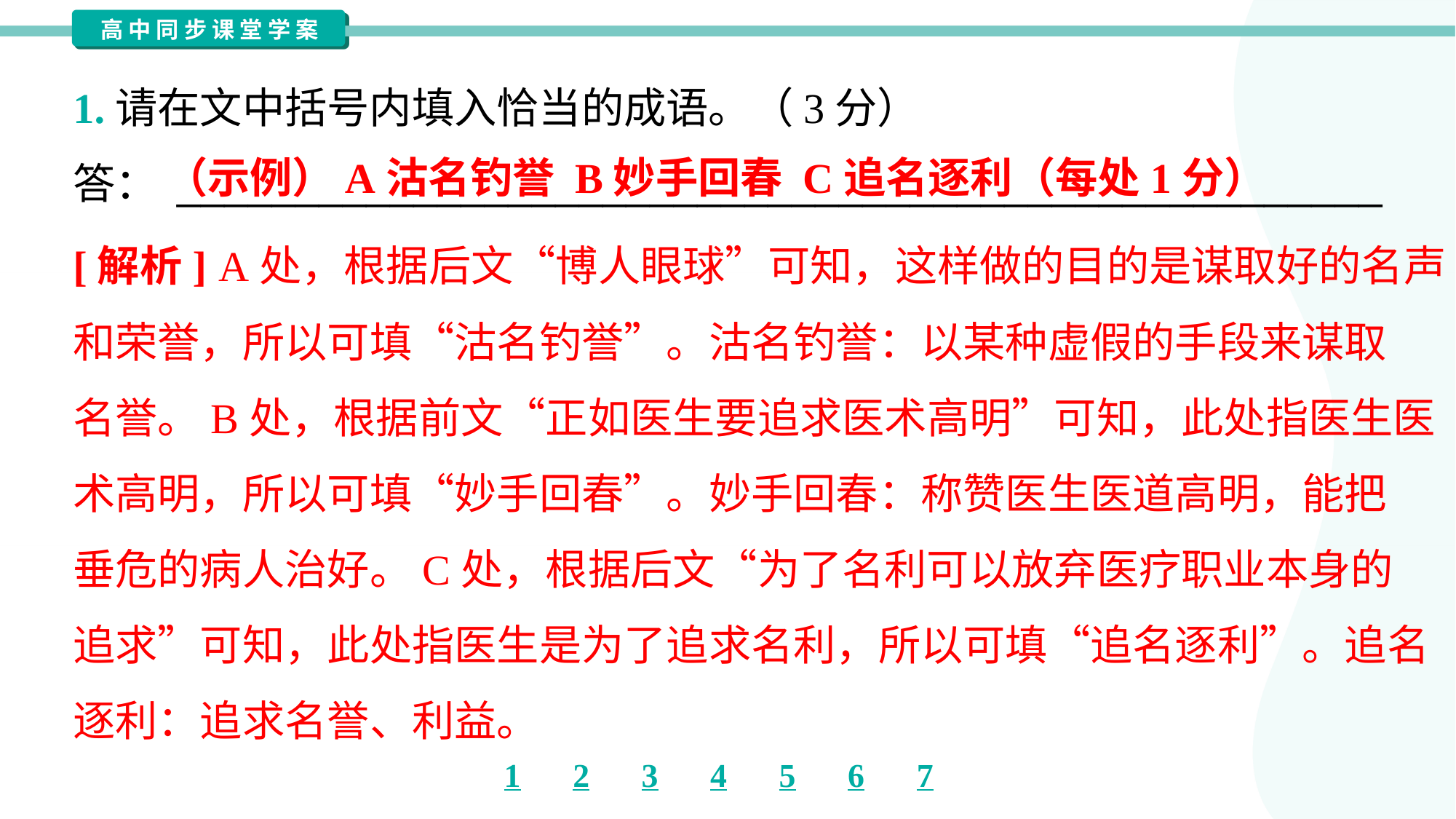

1.请在文中括号内填入恰当的成语。（3分）
答： ___________________________________________________
（示例）A沽名钓誉 B妙手回春 C追名逐利（每处1分）
[解析] A处，根据后文“博人眼球”可知，这样做的目的是谋取好的名声
和荣誉，所以可填“沽名钓誉”。沽名钓誉：以某种虚假的手段来谋取
名誉。B处，根据前文“正如医生要追求医术高明”可知，此处指医生医
术高明，所以可填“妙手回春”。妙手回春：称赞医生医道高明，能把
垂危的病人治好。C处，根据后文“为了名利可以放弃医疗职业本身的
追求”可知，此处指医生是为了追求名利，所以可填“追名逐利”。追名
逐利：追求名誉、利益。